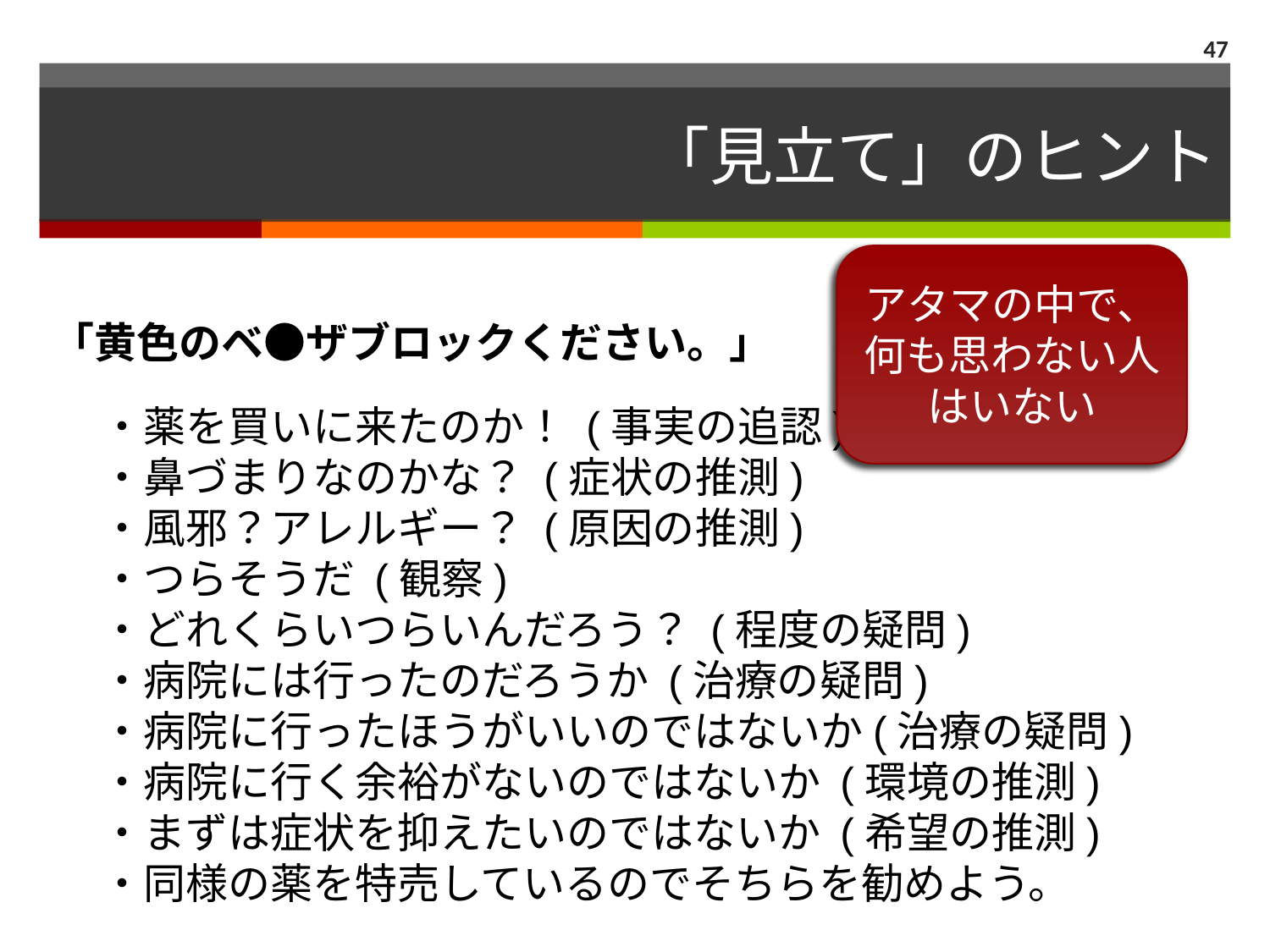

47
# 「見立て」のヒント
アタマの中で、
何も思わない人はいない
「黄色のベ●ザブロックください。」
・薬を買いに来たのか！ (事実の追認)
・鼻づまりなのかな？ (症状の推測)
・風邪？アレルギー？ (原因の推測)
・つらそうだ (観察)
・どれくらいつらいんだろう？ (程度の疑問)
・病院には行ったのだろうか (治療の疑問)
・病院に行ったほうがいいのではないか(治療の疑問)
・病院に行く余裕がないのではないか (環境の推測)
・まずは症状を抑えたいのではないか (希望の推測)
・同様の薬を特売しているのでそちらを勧めよう。